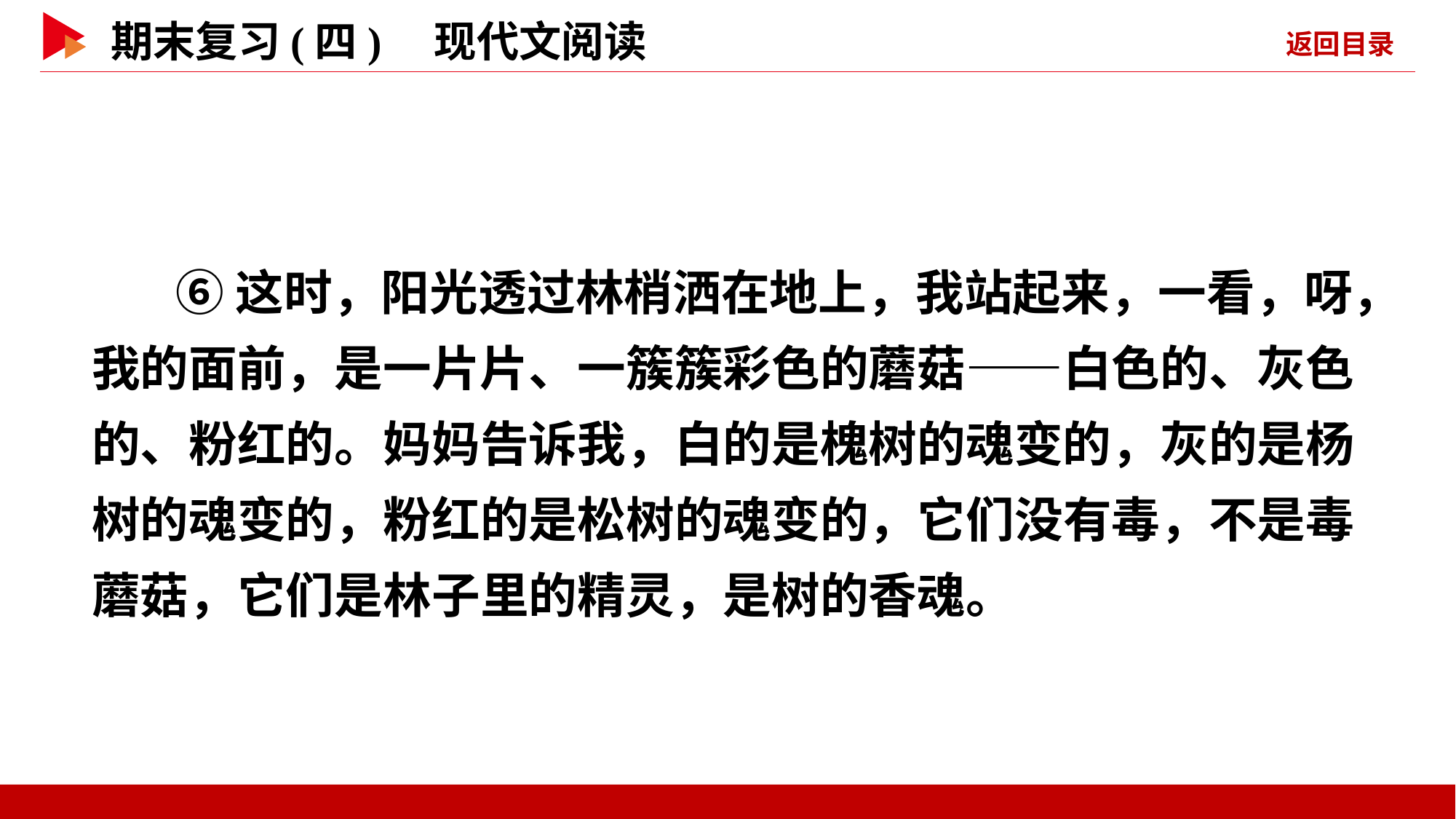

⑥这时，阳光透过林梢洒在地上，我站起来，一看，呀，我的面前，是一片片、一簇簇彩色的蘑菇——白色的、灰色的、粉红的。妈妈告诉我，白的是槐树的魂变的，灰的是杨树的魂变的，粉红的是松树的魂变的，它们没有毒，不是毒蘑菇，它们是林子里的精灵，是树的香魂。